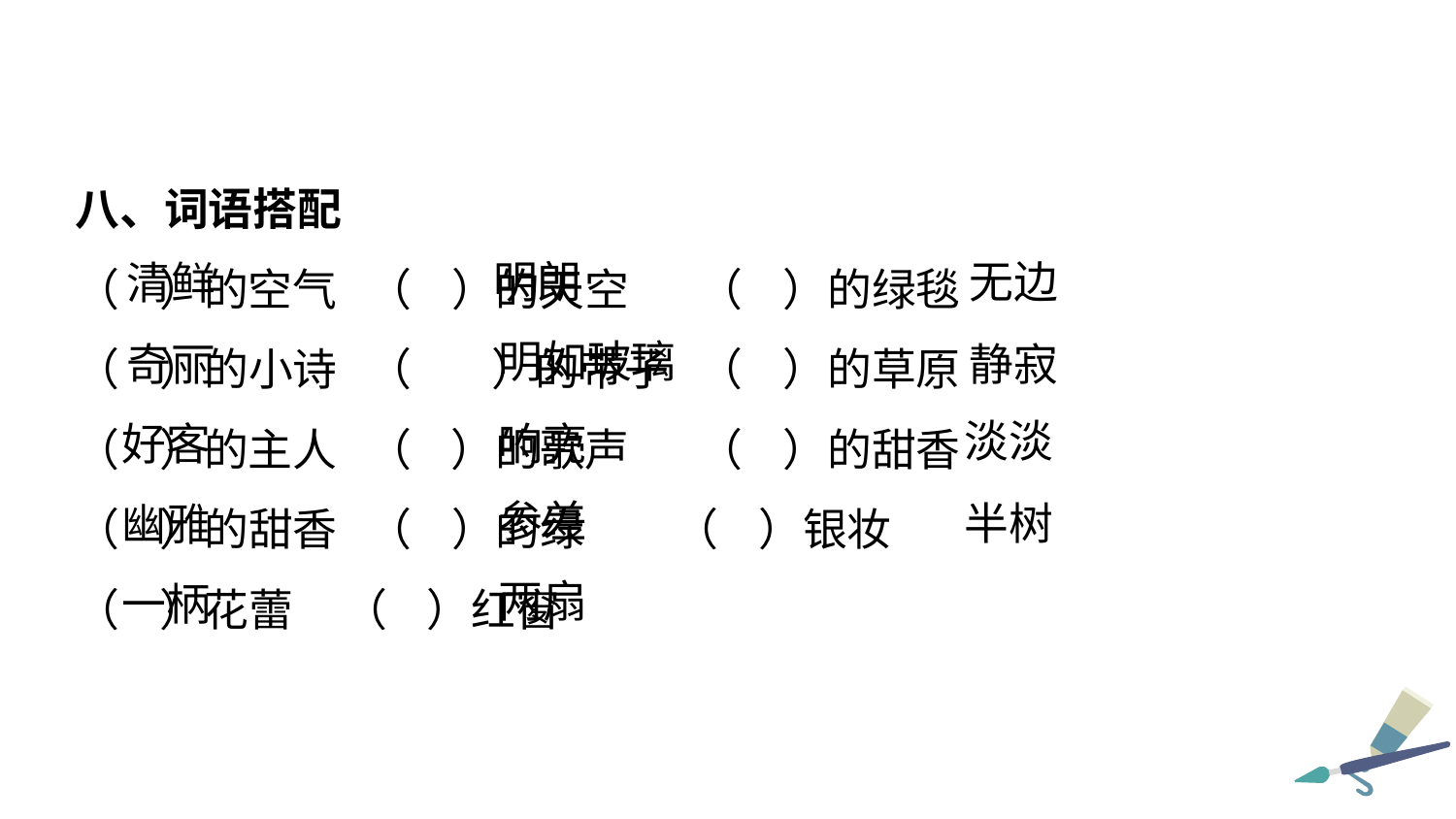

八、词语搭配
（    ）的空气   （    ）的天空       （    ）的绿毯
（    ）的小诗   （        ）的带子   （    ）的草原
（    ）的主人   （    ）的歌声       （    ）的甜香
（    ）的甜香   （    ）的绿         （    ）银妆
（    ）花蕾     （    ）红窗
明朗
无边
清鲜
明如玻璃
静寂
奇丽
淡淡
响亮
好客
参差
半树
幽雅
两扇
一柄